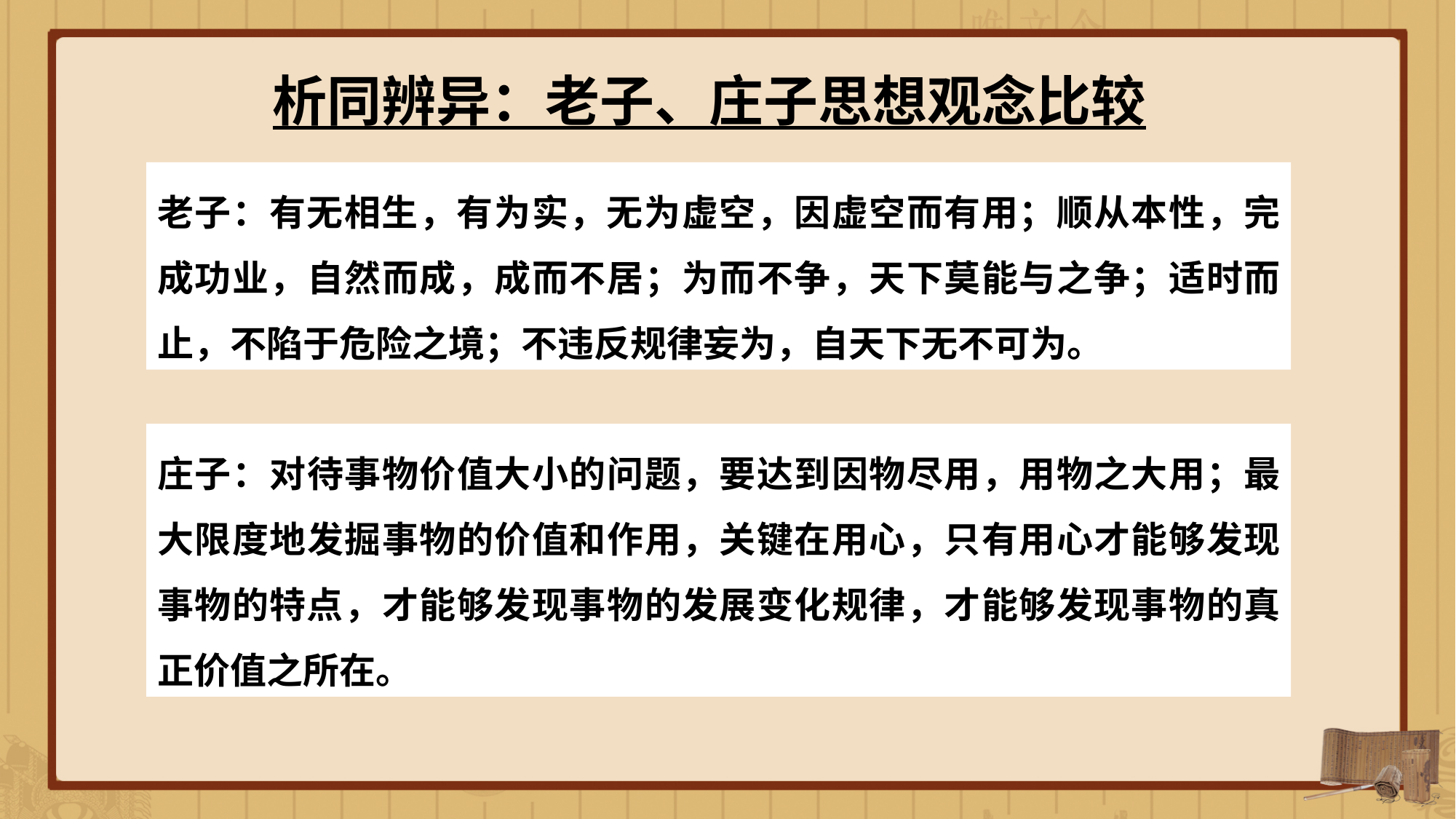

析同辨异：老子、庄子思想观念比较
老子：有无相生，有为实，无为虚空，因虚空而有用；顺从本性，完成功业，自然而成，成而不居；为而不争，天下莫能与之争；适时而止，不陷于危险之境；不违反规律妄为，自天下无不可为。
庄子：对待事物价值大小的问题，要达到因物尽用，用物之大用；最大限度地发掘事物的价值和作用，关键在用心，只有用心才能够发现事物的特点，才能够发现事物的发展变化规律，才能够发现事物的真正价值之所在。